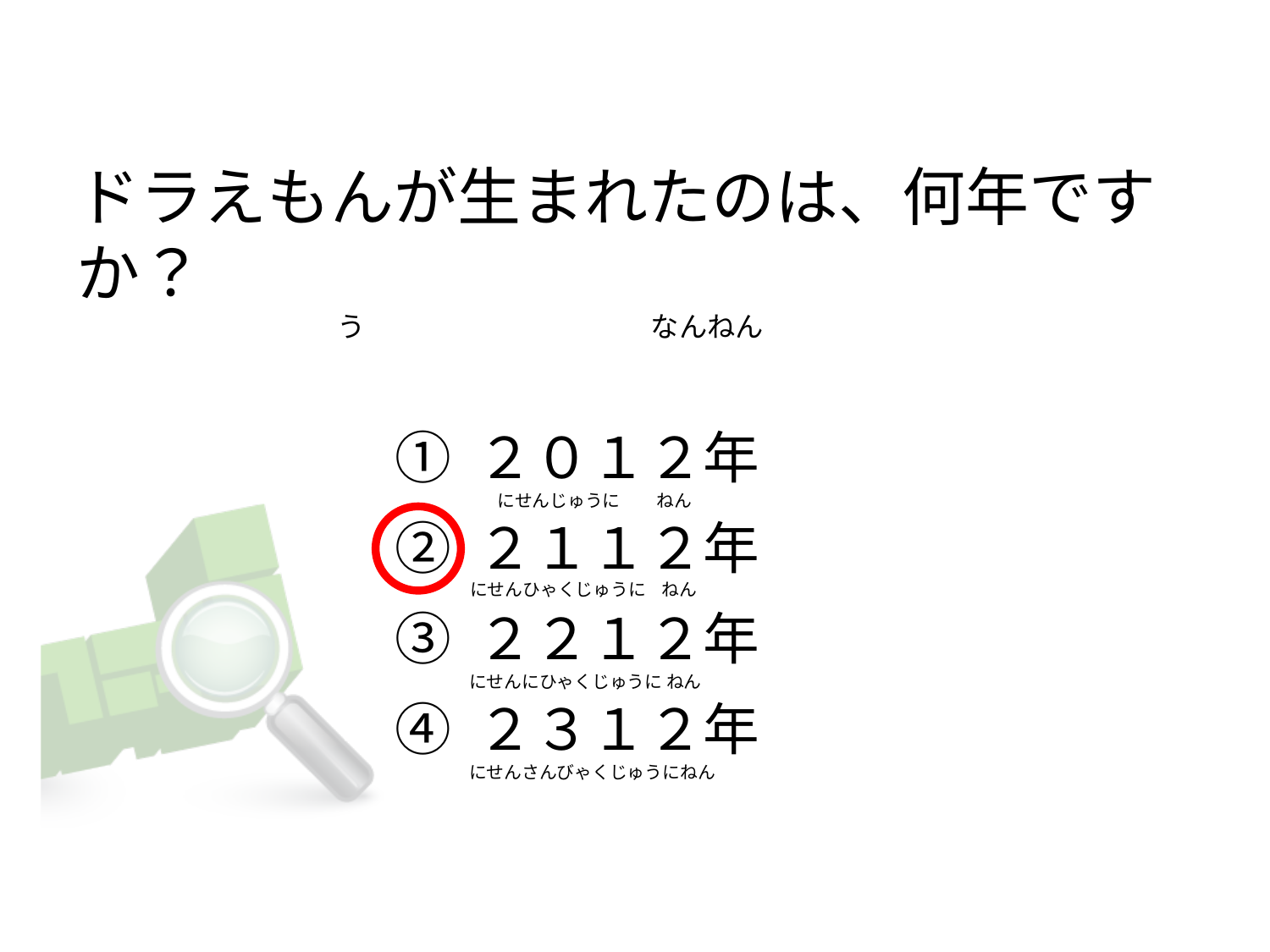

# ドラえもんが生まれたのは、何年ですか？                                          う                                             なんねん
① ２０１２年
② ２１１２年
③ ２２１２年
④ ２３１２年
      にせんじゅうに         ねん

にせんひゃくじゅうに    ねん
にせんにひゃくじゅうに ねん
にせんさんびゃくじゅうにねん